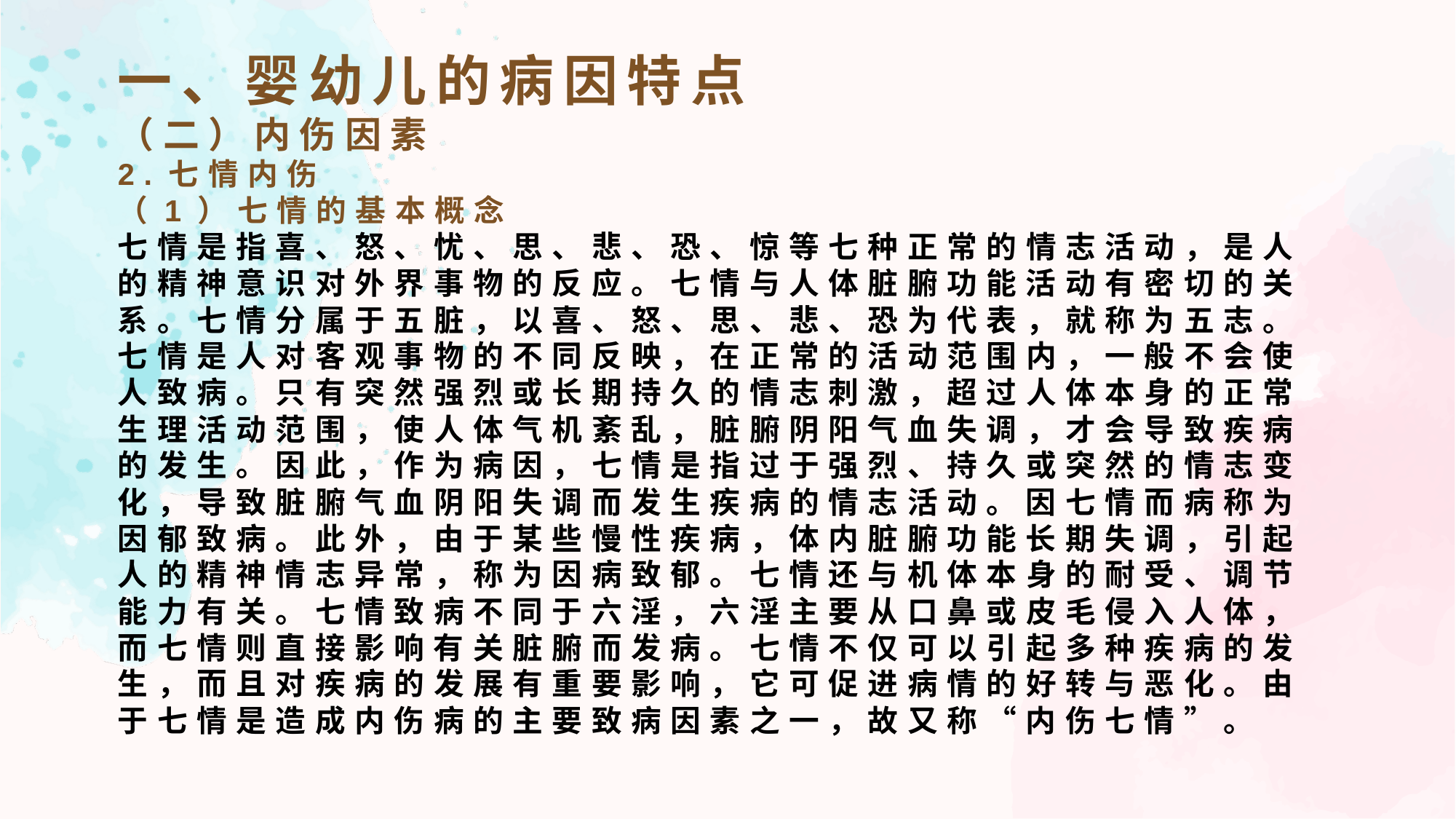

一、婴幼儿的病因特点
（二）内伤因素
2.七情内伤
（1）七情的基本概念
七情是指喜、怒、忧、思、悲、恐、惊等七种正常的情志活动，是人的精神意识对外界事物的反应。七情与人体脏腑功能活动有密切的关系。七情分属于五脏，以喜、怒、思、悲、恐为代表，就称为五志。
七情是人对客观事物的不同反映，在正常的活动范围内，一般不会使人致病。只有突然强烈或长期持久的情志刺激，超过人体本身的正常生理活动范围，使人体气机紊乱，脏腑阴阳气血失调，才会导致疾病的发生。因此，作为病因，七情是指过于强烈、持久或突然的情志变化，导致脏腑气血阴阳失调而发生疾病的情志活动。因七情而病称为因郁致病。此外，由于某些慢性疾病，体内脏腑功能长期失调，引起人的精神情志异常，称为因病致郁。七情还与机体本身的耐受、调节能力有关。七情致病不同于六淫，六淫主要从口鼻或皮毛侵入人体，而七情则直接影响有关脏腑而发病。七情不仅可以引起多种疾病的发生，而且对疾病的发展有重要影响，它可促进病情的好转与恶化。由于七情是造成内伤病的主要致病因素之一，故又称“内伤七情”。